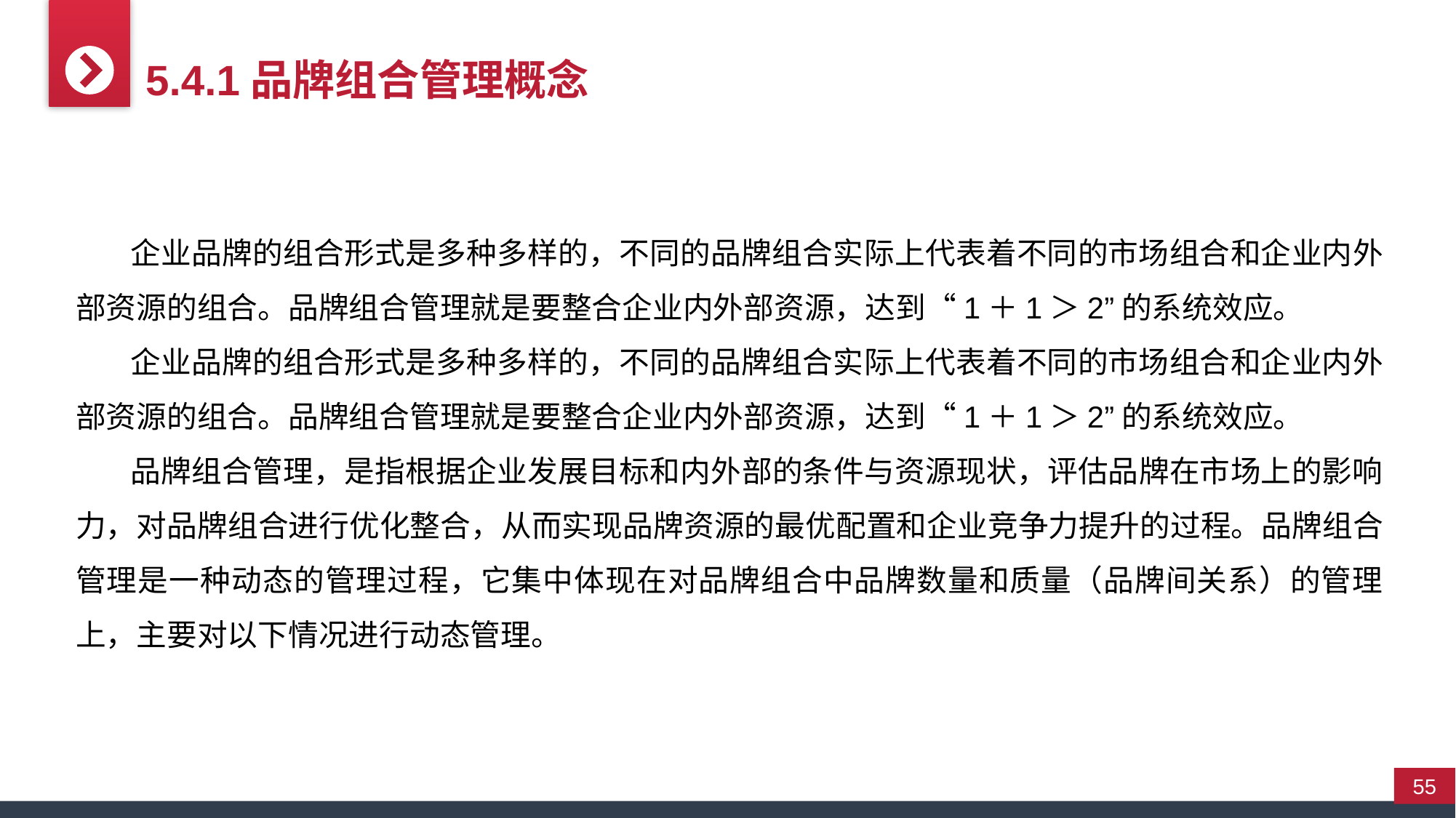

5.4.1品牌组合管理概念
企业品牌的组合形式是多种多样的，不同的品牌组合实际上代表着不同的市场组合和企业内外部资源的组合。品牌组合管理就是要整合企业内外部资源，达到“1＋1＞2”的系统效应。
企业品牌的组合形式是多种多样的，不同的品牌组合实际上代表着不同的市场组合和企业内外部资源的组合。品牌组合管理就是要整合企业内外部资源，达到“1＋1＞2”的系统效应。
品牌组合管理，是指根据企业发展目标和内外部的条件与资源现状，评估品牌在市场上的影响力，对品牌组合进行优化整合，从而实现品牌资源的最优配置和企业竞争力提升的过程。品牌组合管理是一种动态的管理过程，它集中体现在对品牌组合中品牌数量和质量（品牌间关系）的管理上，主要对以下情况进行动态管理。